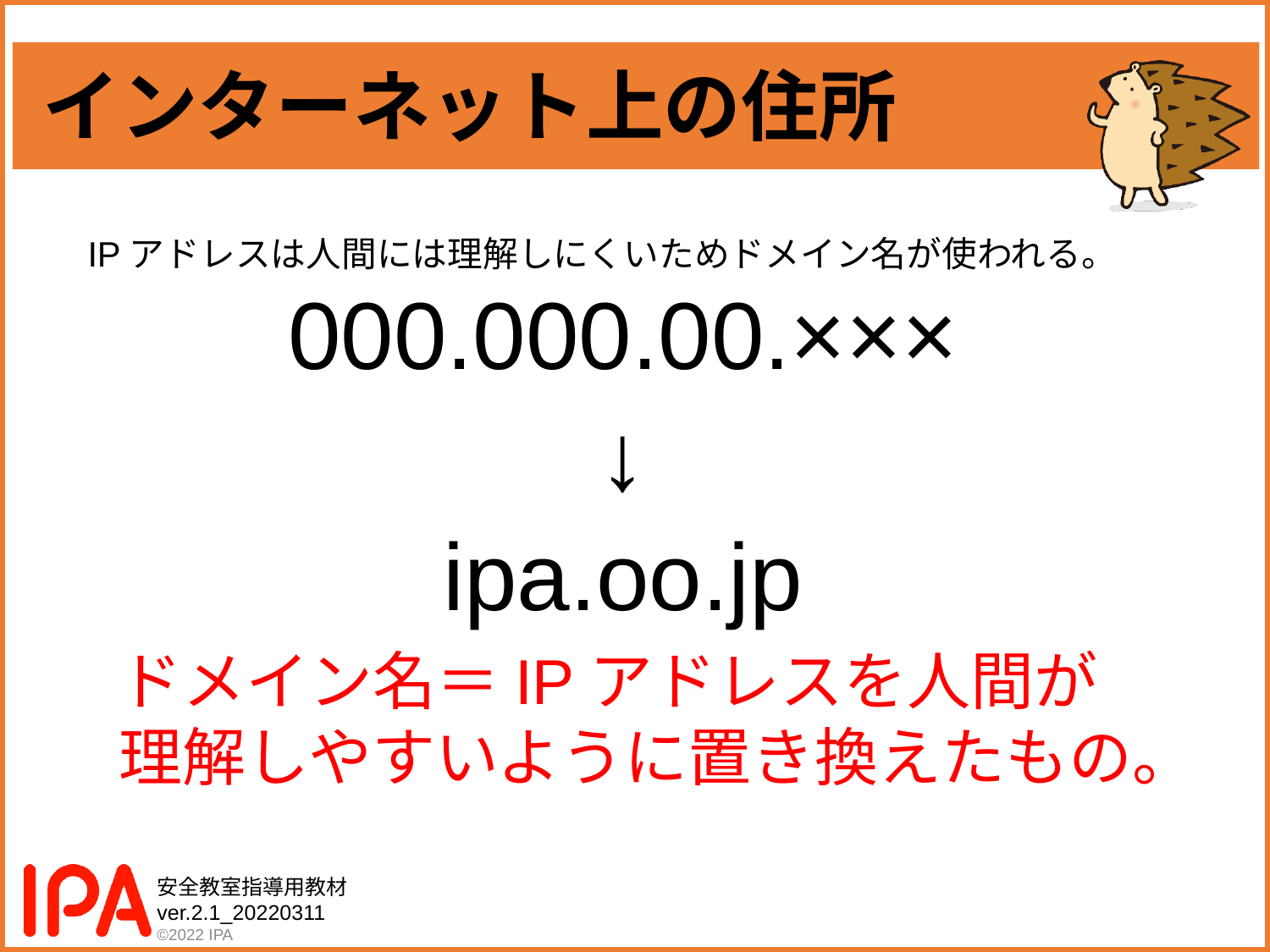

# インターネット上の住所
IPアドレスは人間には理解しにくいためドメイン名が使われる。
000.000.00.×××
↓
ipa.oo.jp
ドメイン名＝IPアドレスを人間が
理解しやすいように置き換えたもの。